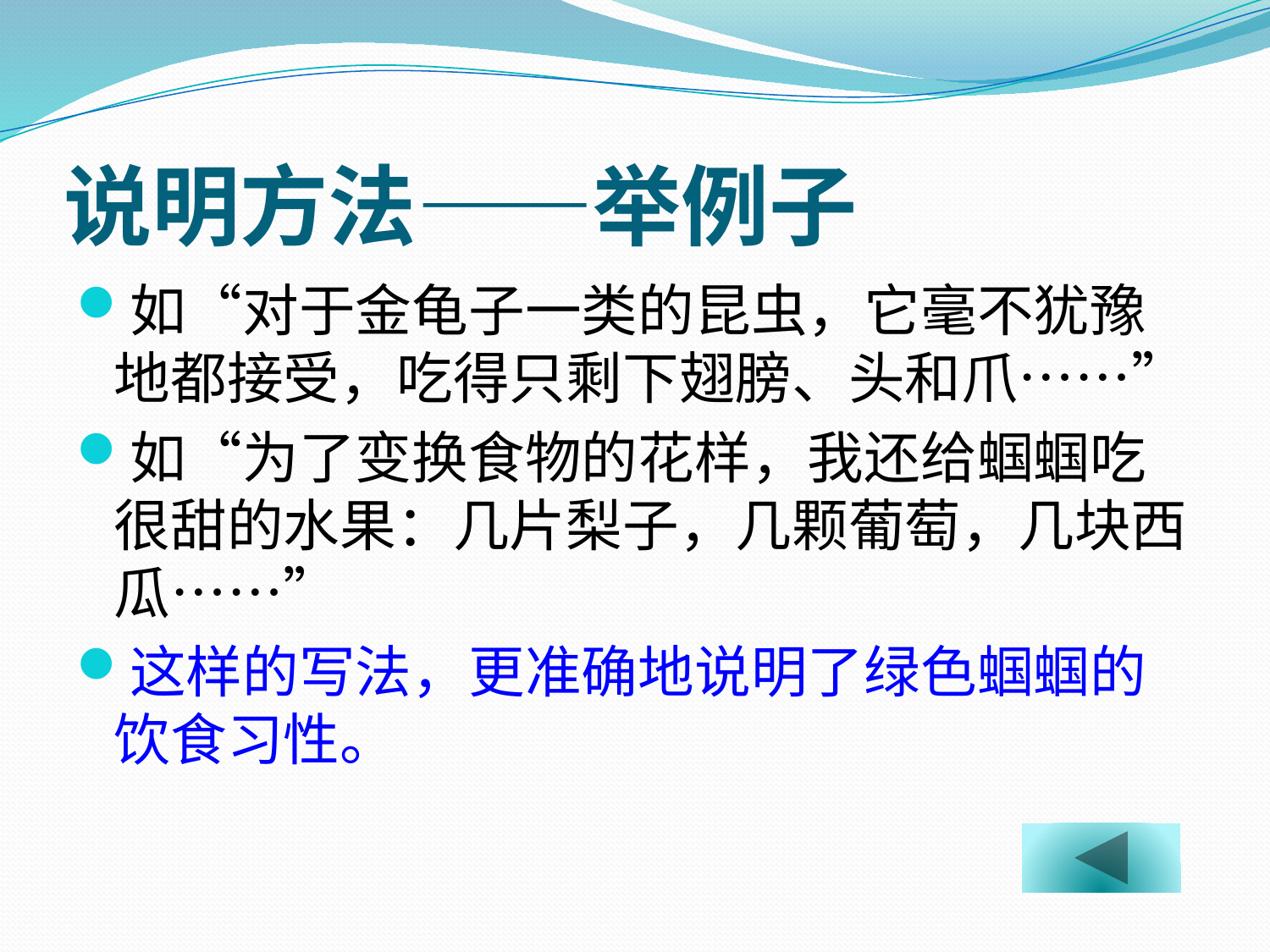

# 说明方法——举例子
如“对于金龟子一类的昆虫，它毫不犹豫地都接受，吃得只剩下翅膀、头和爪……”
如“为了变换食物的花样，我还给蝈蝈吃很甜的水果：几片梨子，几颗葡萄，几块西瓜……”
这样的写法，更准确地说明了绿色蝈蝈的饮食习性。